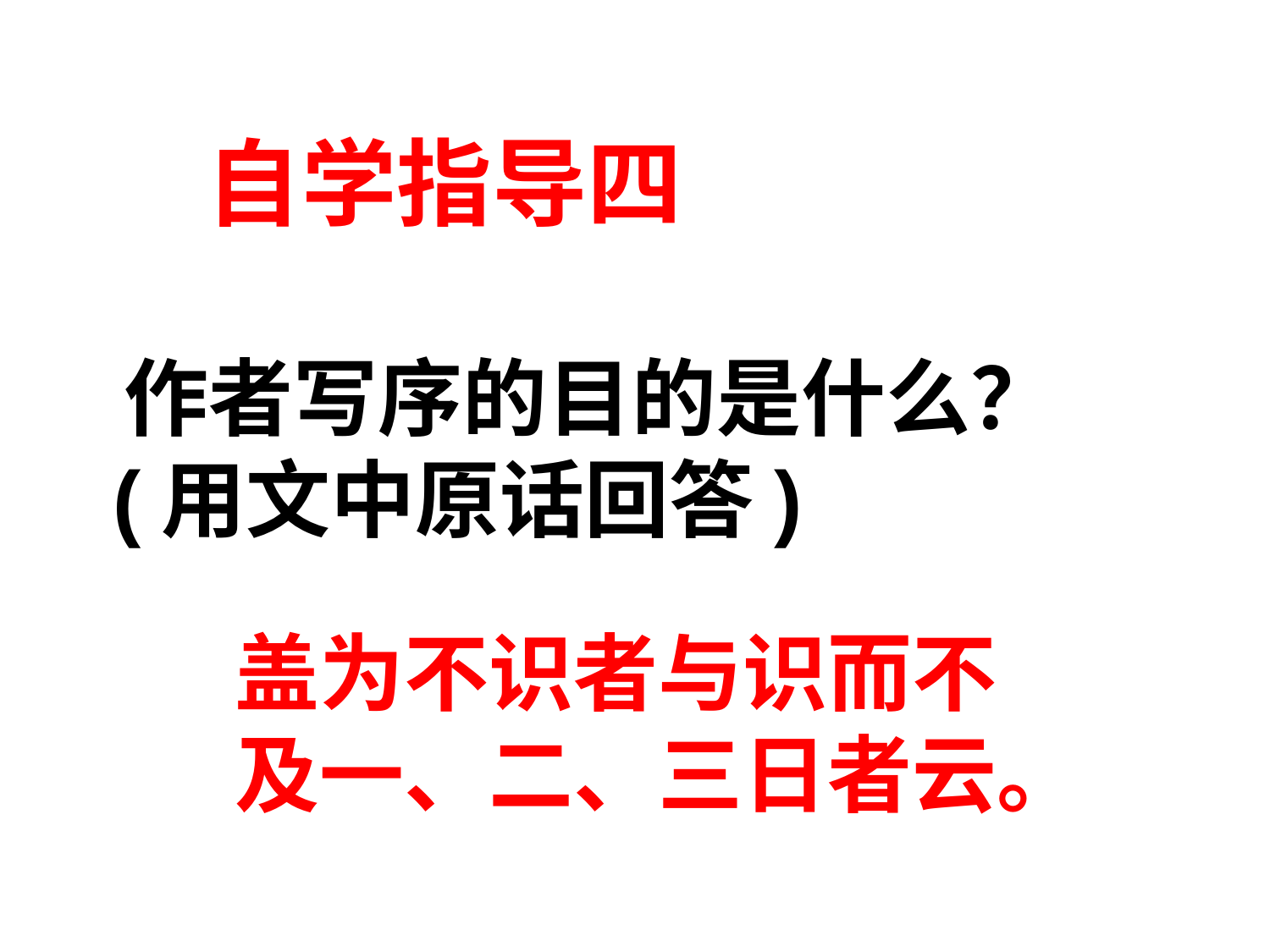

自学指导四
  作者写序的目的是什么？ (用文中原话回答)
盖为不识者与识而不及一、二、三日者云。